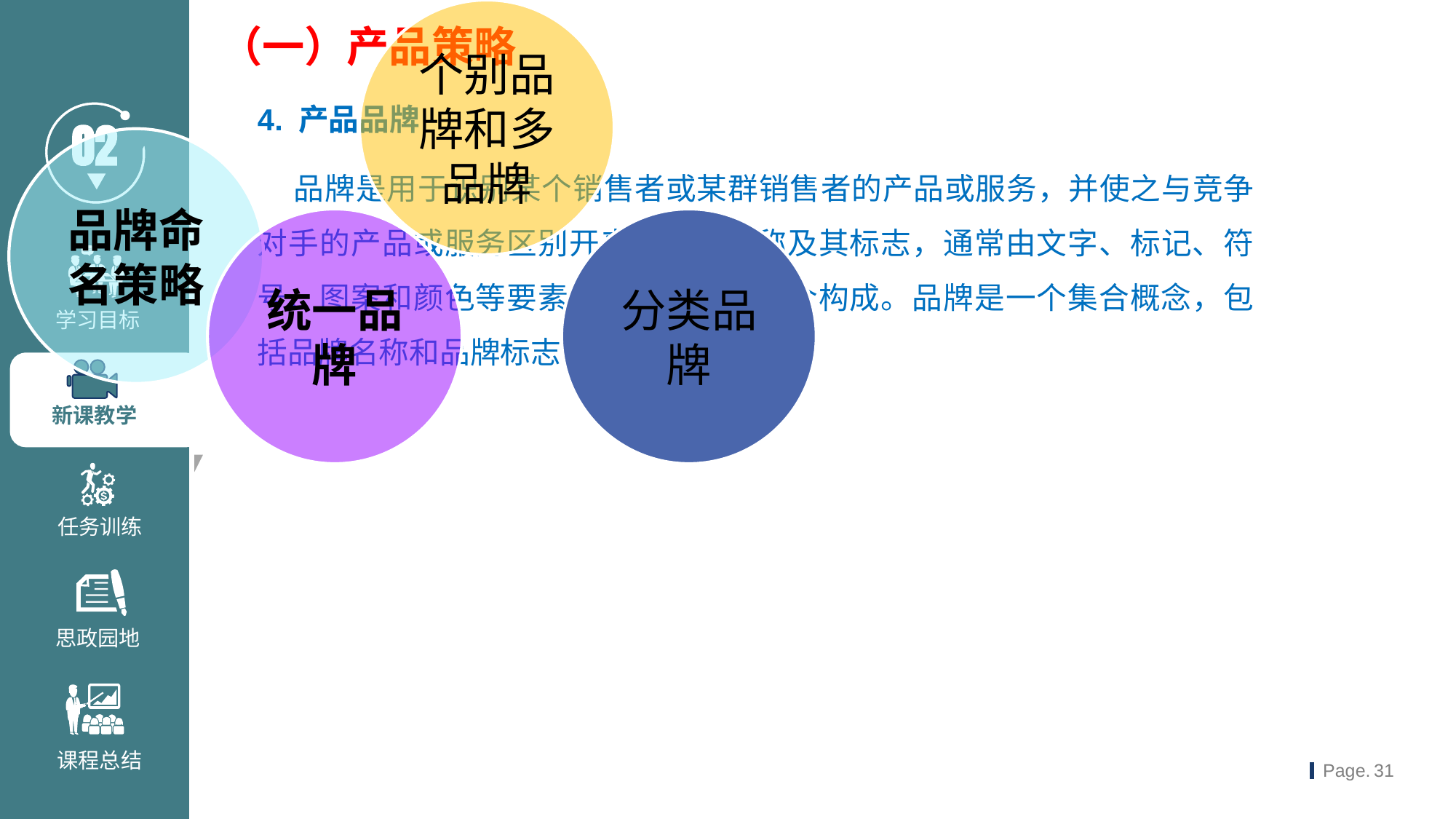

（一）产品策略
4. 产品品牌
品牌是用于识别某个销售者或某群销售者的产品或服务，并使之与竞争对手的产品或服务区别开来的商业名称及其标志，通常由文字、标记、符号、图案和颜色等要素或这些要素的组合构成。品牌是一个集合概念，包括品牌名称和品牌标志两部分。
品牌命名策略
统一品牌
个别品牌和多品牌
分类品牌